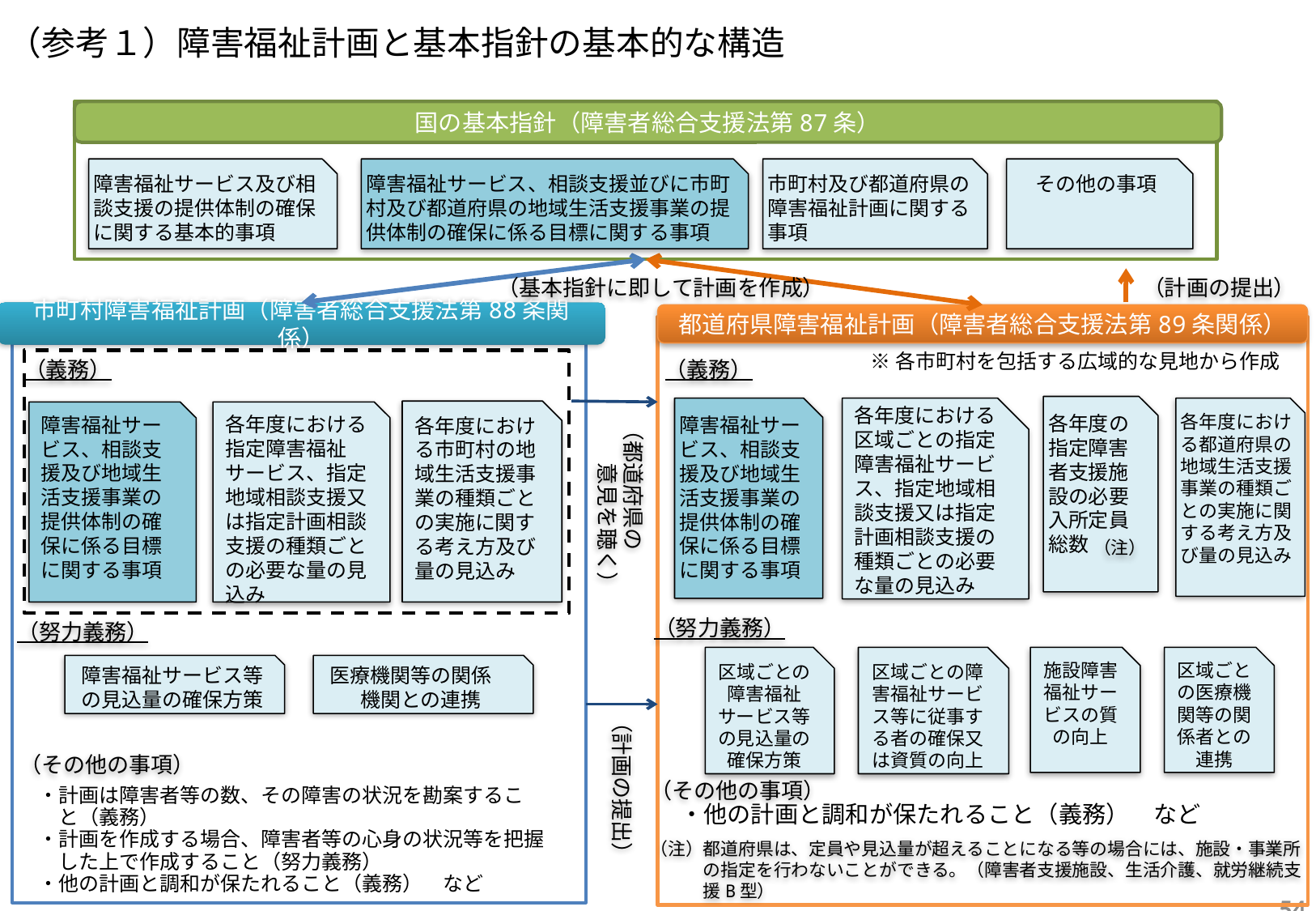

（参考１）障害福祉計画と基本指針の基本的な構造

国の基本指針（障害者総合支援法第87条）
障害福祉サービス及び相談支援の提供体制の確保に関する基本的事項
障害福祉サービス、相談支援並びに市町村及び都道府県の地域生活支援事業の提供体制の確保に係る目標に関する事項
市町村及び都道府県の障害福祉計画に関する事項
その他の事項

（基本指針に即して計画を作成）
（計画の提出）
市町村障害福祉計画（障害者総合支援法第88条関係）
都道府県障害福祉計画（障害者総合支援法第89条関係）

※各市町村を包括する広域的な見地から作成
（義務）

（義務）
各年度の指定障害者支援施設の必要入所定員総数
障害福祉サービス、相談支援及び地域生活支援事業の提供体制の確保に係る目標に関する事項
各年度における区域ごとの指定障害福祉サービス、指定地域相談支援又は指定計画相談支援の種類ごとの必要な量の見込み

各年度における都道府県の地域生活支援事業の種類ごとの実施に関する考え方及び量の見込み
各年度における市町村の地域生活支援事業の種類ごとの実施に関する考え方及び量の見込み
障害福祉サービス、相談支援及び地域生活支援事業の提供体制の確保に係る目標に関する事項
各年度における指定障害福祉サービス、指定地域相談支援又は指定計画相談支援の種類ごとの必要な量の見込み
（都道府県の
　　意見を聴く）
（注）
（注）
（努力義務）
（努力義務）
区域ごとの障害福祉サービス等の見込量の確保方策
区域ごとの障害福祉サービス等に従事する者の確保又は資質の向上
施設障害福祉サービスの質の向上

区域ごとの医療機関等の関係者との連携
障害福祉サービス等の見込量の確保方策
医療機関等の関係　機関との連携
（計画の提出）
（その他の事項）
（その他の事項）
・計画は障害者等の数、その障害の状況を勘案するこ
　と（義務）
・計画を作成する場合、障害者等の心身の状況等を把握
　した上で作成すること（努力義務）
・他の計画と調和が保たれること（義務）　など
・他の計画と調和が保たれること（義務）　など
（注）都道府県は、定員や見込量が超えることになる等の場合には、施設・事業所
　　　の指定を行わないことができる。（障害者支援施設、生活介護、就労継続支
　　　援B型）
54